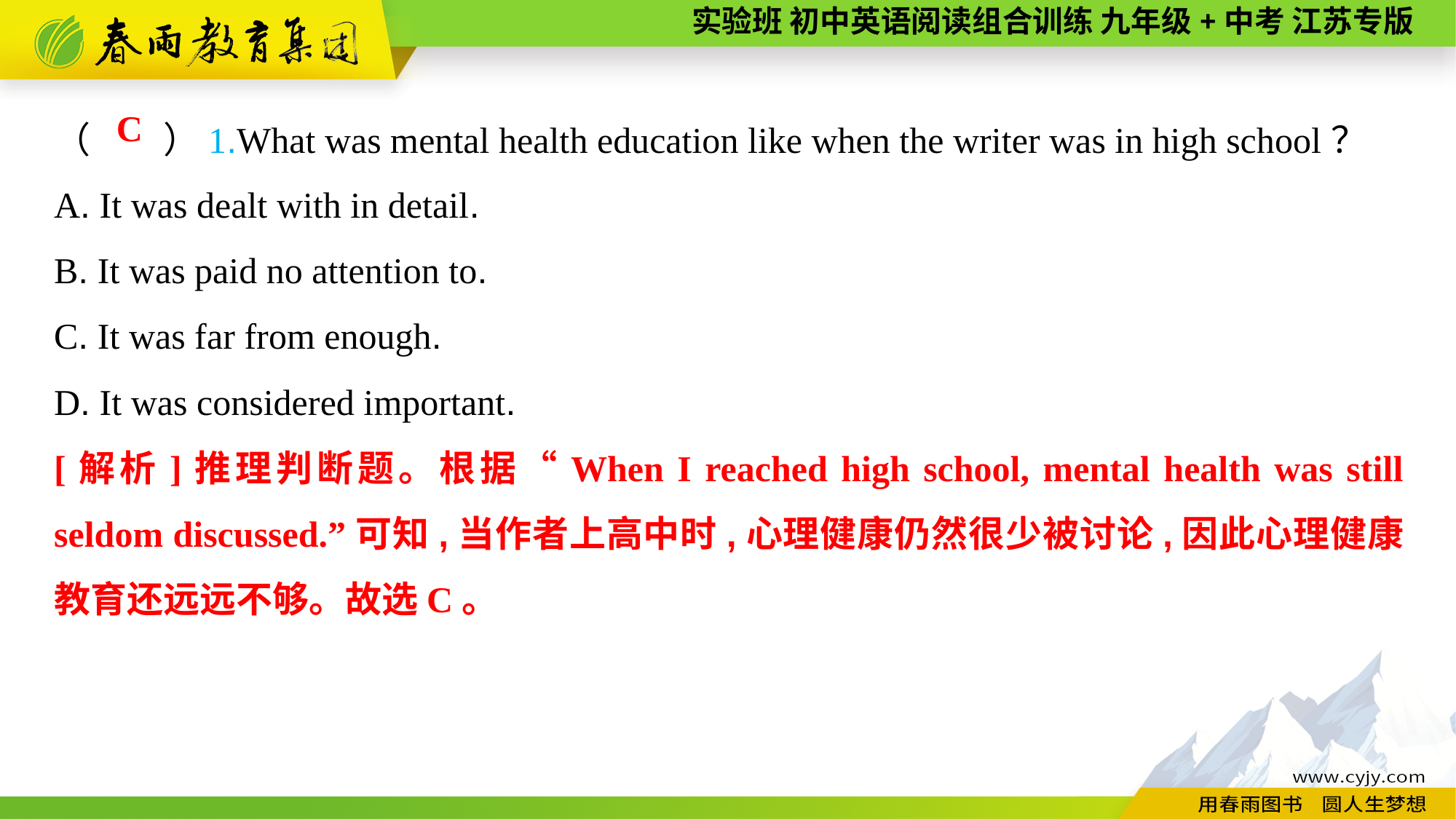

（　　）1.What was mental health education like when the writer was in high school？
A. It was dealt with in detail.
B. It was paid no attention to.
C. It was far from enough.
D. It was considered important.
C
[解析]推理判断题。根据“When I reached high school, mental health was still seldom discussed.”可知,当作者上高中时,心理健康仍然很少被讨论,因此心理健康教育还远远不够。故选C。